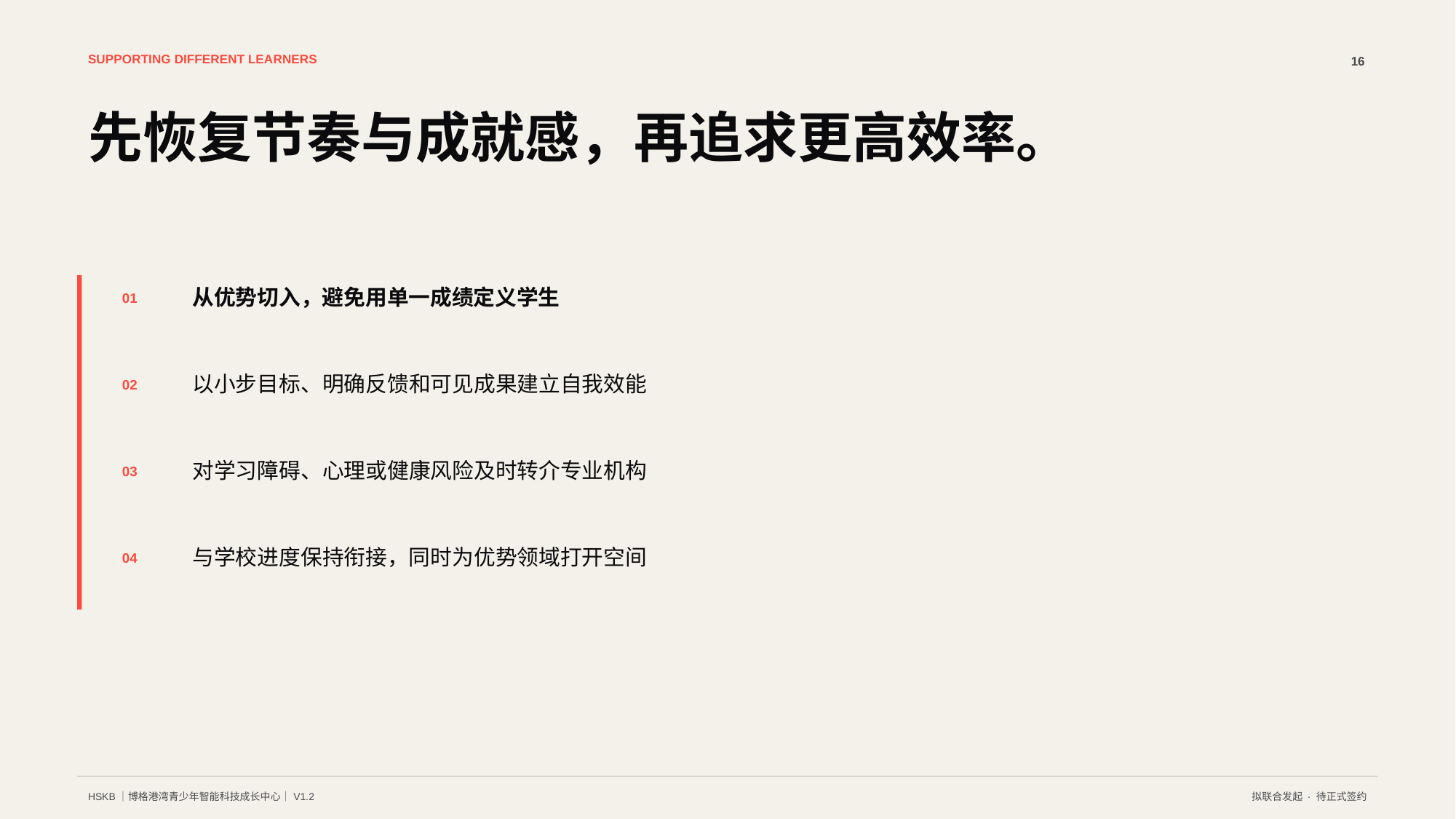

SUPPORTING DIFFERENT LEARNERS
16
先恢复节奏与成就感，再追求更高效率。

从优势切入，避免用单一成绩定义学生
01
以小步目标、明确反馈和可见成果建立自我效能
02
对学习障碍、心理或健康风险及时转介专业机构
03
与学校进度保持衔接，同时为优势领域打开空间
04

HSKB｜博格港湾青少年智能科技成长中心｜V1.2
拟联合发起 · 待正式签约